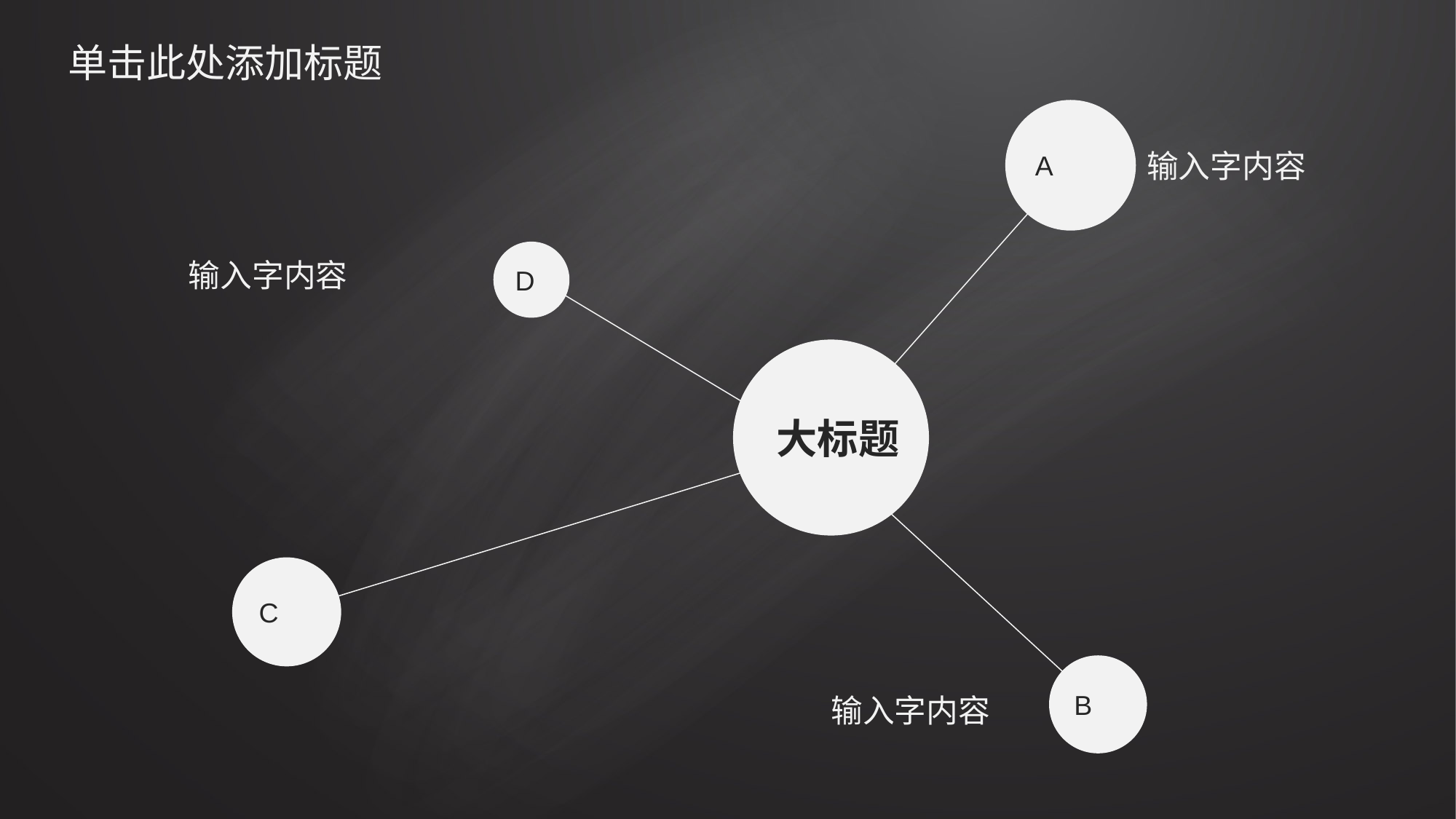

# 单击此处添加标题
A
D
C
B
输入字内容
输入字内容
输入字内容

大标题